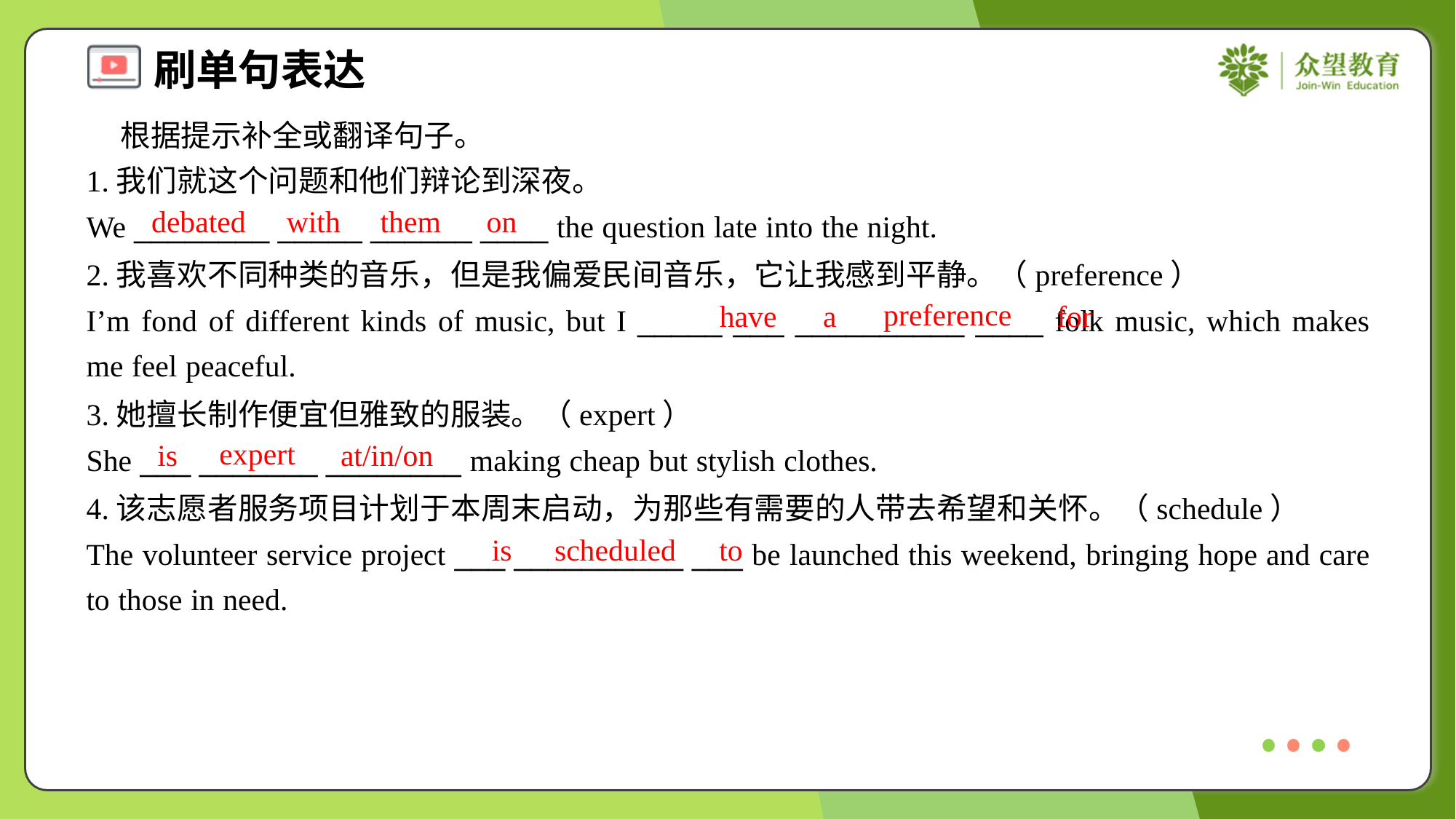

根据提示补全或翻译句子。
1.我们就这个问题和他们辩论到深夜。
We ________ _____ ______ ____ the question late into the night.
debated
with
them
on
2.我喜欢不同种类的音乐，但是我偏爱民间音乐，它让我感到平静。（preference）
I’m fond of different kinds of music, but I _____ ___ __________ ____ folk music, which makes me feel peaceful.
preference
have
a
for
3.她擅长制作便宜但雅致的服装。（expert）
She ___ _______ ________ making cheap but stylish clothes.
expert
is
at/in/on
4.该志愿者服务项目计划于本周末启动，为那些有需要的人带去希望和关怀。（schedule）
The volunteer service project ___ __________ ___ be launched this weekend, bringing hope and care to those in need.
is
scheduled
to